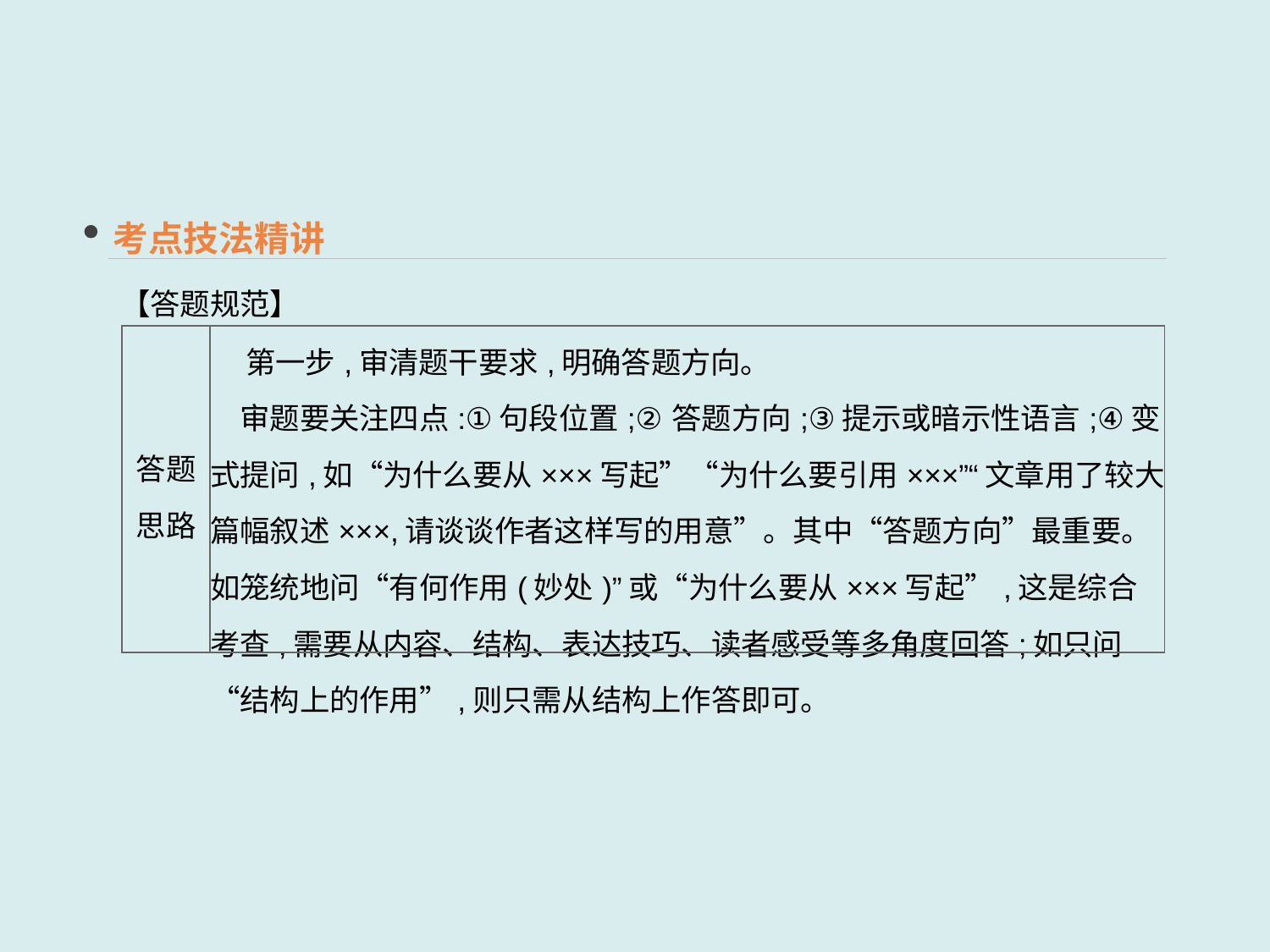

考点技法精讲

【答题规范】
| 答题 思路 | 第一步,审清题干要求,明确答题方向。 　审题要关注四点:①句段位置;②答题方向;③提示或暗示性语言;④变式提问,如“为什么要从×××写起”“为什么要引用×××”“文章用了较大篇幅叙述×××,请谈谈作者这样写的用意”。其中“答题方向”最重要。如笼统地问“有何作用(妙处)”或“为什么要从×××写起”,这是综合考查,需要从内容、结构、表达技巧、读者感受等多角度回答;如只问“结构上的作用”,则只需从结构上作答即可。 |
| --- | --- |